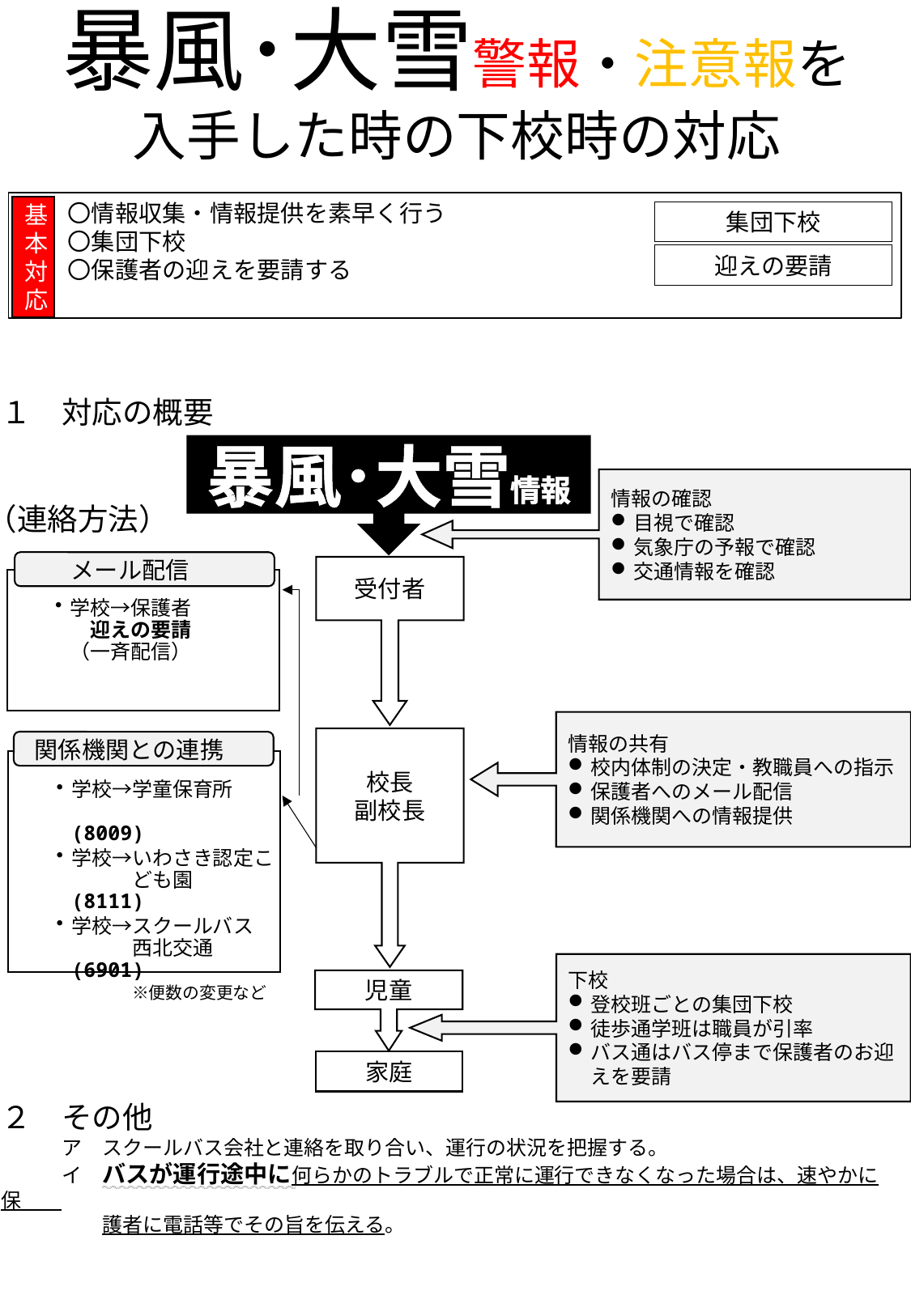

暴風･大雪警報・注意報を
入手した時の下校時の対応
　　〇情報収集・情報提供を素早く行う
　　〇集団下校
　　〇保護者の迎えを要請する

基本対応
集団下校
迎えの要請
学校→保護者
　迎えの要請
（一斉配信）

メール配信
１　対応の概要
暴風･大雪情報
情報の確認
目視で確認
気象庁の予報で確認
交通情報を確認
（連絡方法）
受付者
学校→学童保育所
　　　　　　　(8009)
学校→いわさき認定こ
　　　ども園　(8111)
学校→スクールバス
　　　西北交通(6901)
　　　※便数の変更など
関係機関との連携
情報の共有
校内体制の決定・教職員への指示
保護者へのメール配信
関係機関への情報提供
校長
副校長
下校
登校班ごとの集団下校
徒歩通学班は職員が引率
バス通はバス停まで保護者のお迎えを要請
児童
家庭
２　その他
　　　ア　スクールバス会社と連絡を取り合い、運行の状況を把握する。
　　　イ　バスが運行途中に何らかのトラブルで正常に運行できなくなった場合は、速やかに保
　　　　　護者に電話等でその旨を伝える。